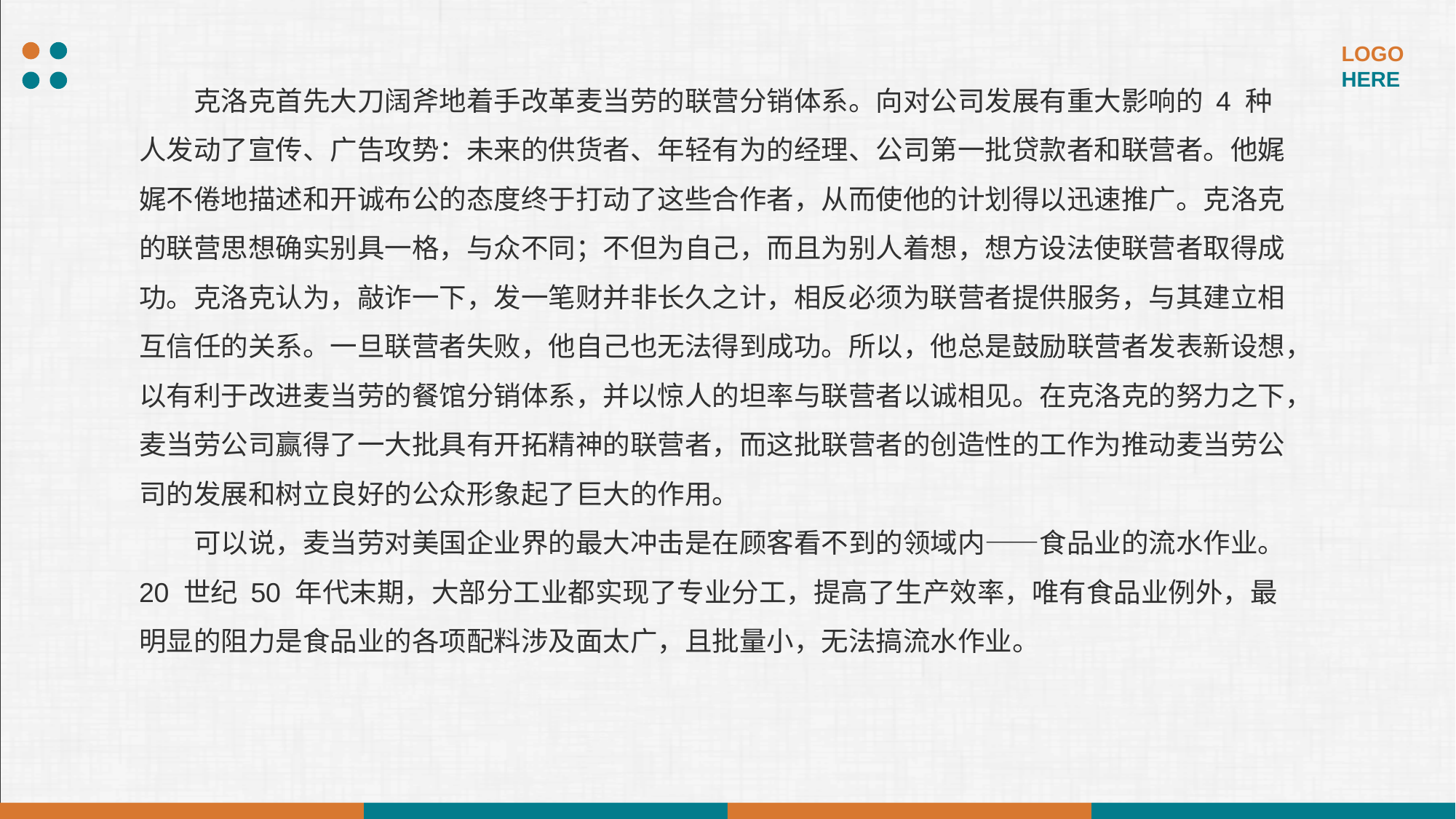

克洛克首先大刀阔斧地着手改革麦当劳的联营分销体系。向对公司发展有重大影响的 4 种人发动了宣传、广告攻势：未来的供货者、年轻有为的经理、公司第一批贷款者和联营者。他娓娓不倦地描述和开诚布公的态度终于打动了这些合作者，从而使他的计划得以迅速推广。克洛克的联营思想确实别具一格，与众不同；不但为自己，而且为别人着想，想方设法使联营者取得成功。克洛克认为，敲诈一下，发一笔财并非长久之计，相反必须为联营者提供服务，与其建立相互信任的关系。一旦联营者失败，他自己也无法得到成功。所以，他总是鼓励联营者发表新设想，以有利于改进麦当劳的餐馆分销体系，并以惊人的坦率与联营者以诚相见。在克洛克的努力之下，麦当劳公司赢得了一大批具有开拓精神的联营者，而这批联营者的创造性的工作为推动麦当劳公司的发展和树立良好的公众形象起了巨大的作用。
可以说，麦当劳对美国企业界的最大冲击是在顾客看不到的领域内——食品业的流水作业。20 世纪 50 年代末期，大部分工业都实现了专业分工，提高了生产效率，唯有食品业例外，最明显的阻力是食品业的各项配料涉及面太广，且批量小，无法搞流水作业。